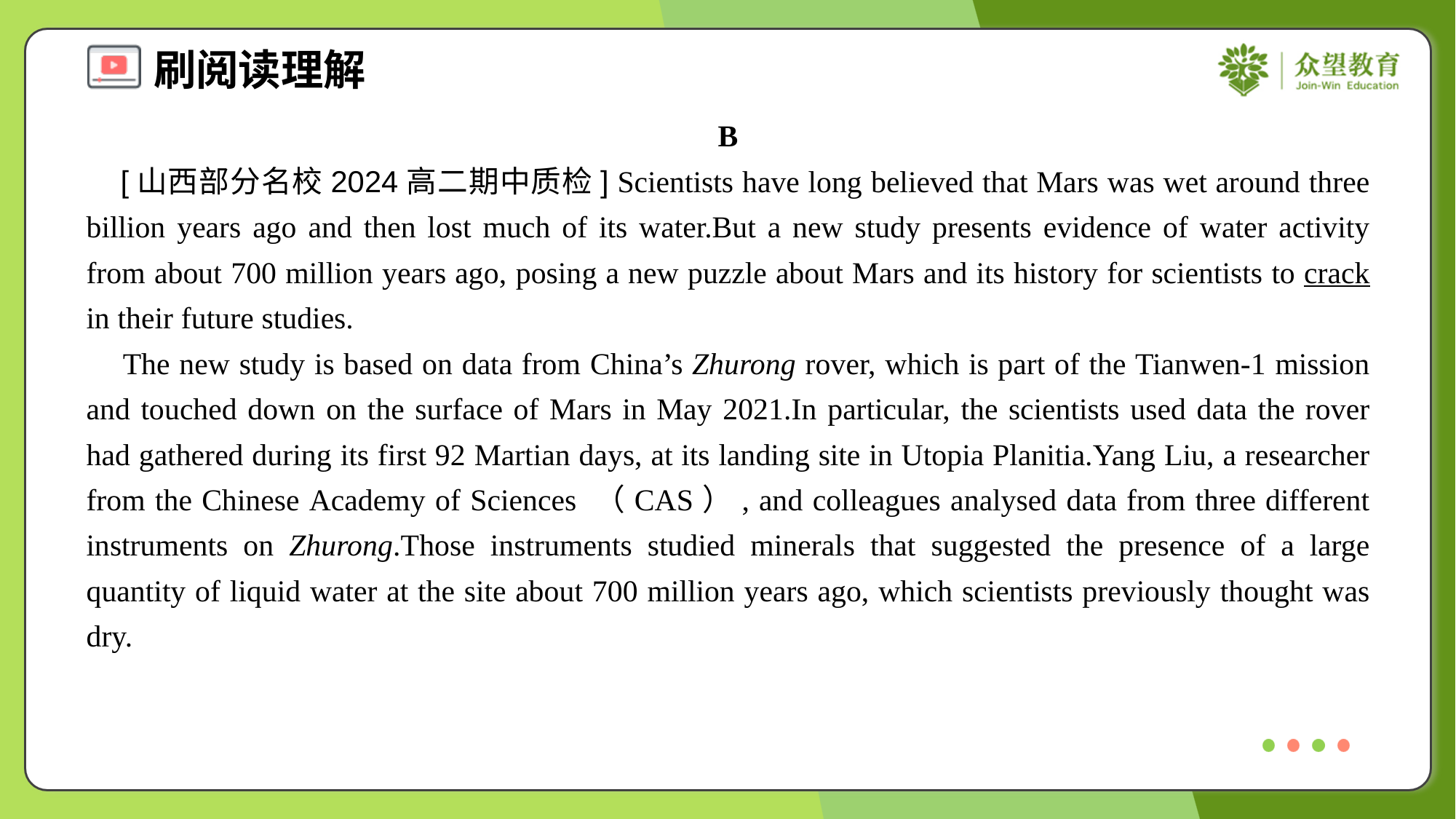

B
    [山西部分名校2024高二期中质检] Scientists have long believed that Mars was wet around three billion years ago and then lost much of its water.But a new study presents evidence of water activity from about 700 million years ago, posing a new puzzle about Mars and its history for scientists to crack in their future studies.
    The new study is based on data from China’s Zhurong rover, which is part of the Tianwen-1 mission and touched down on the surface of Mars in May 2021.In particular, the scientists used data the rover had gathered during its first 92 Martian days, at its landing site in Utopia Planitia.Yang Liu, a researcher from the Chinese Academy of Sciences （CAS）, and colleagues analysed data from three different instruments on Zhurong.Those instruments studied minerals that suggested the presence of a large quantity of liquid water at the site about 700 million years ago, which scientists previously thought was dry.#1.2